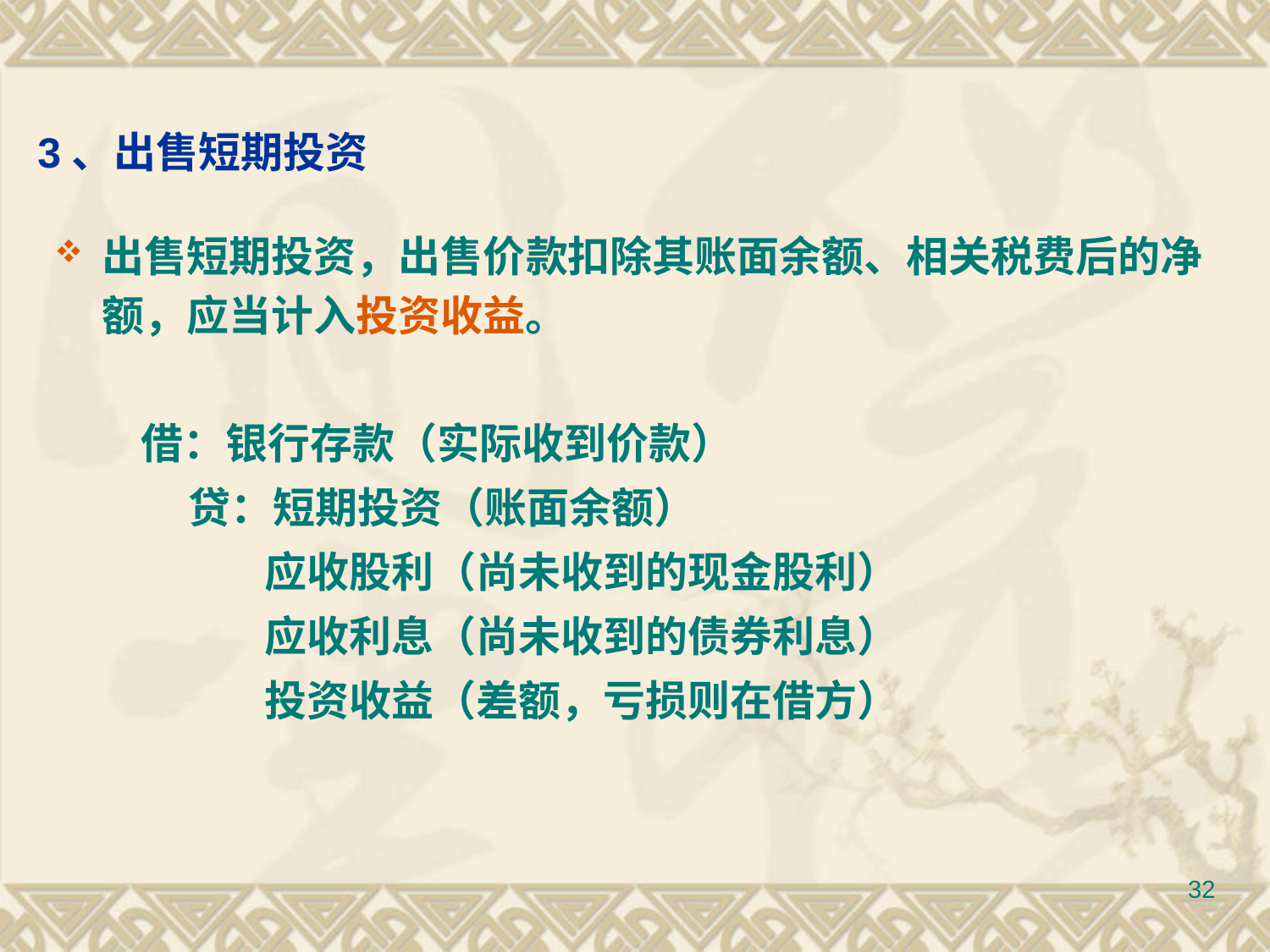

# 3、出售短期投资
出售短期投资，出售价款扣除其账面余额、相关税费后的净额，应当计入投资收益。

        借：银行存款（实际收到价款）
             贷：短期投资（账面余额）
                     应收股利（尚未收到的现金股利）
                     应收利息（尚未收到的债券利息）
                     投资收益（差额，亏损则在借方）
32